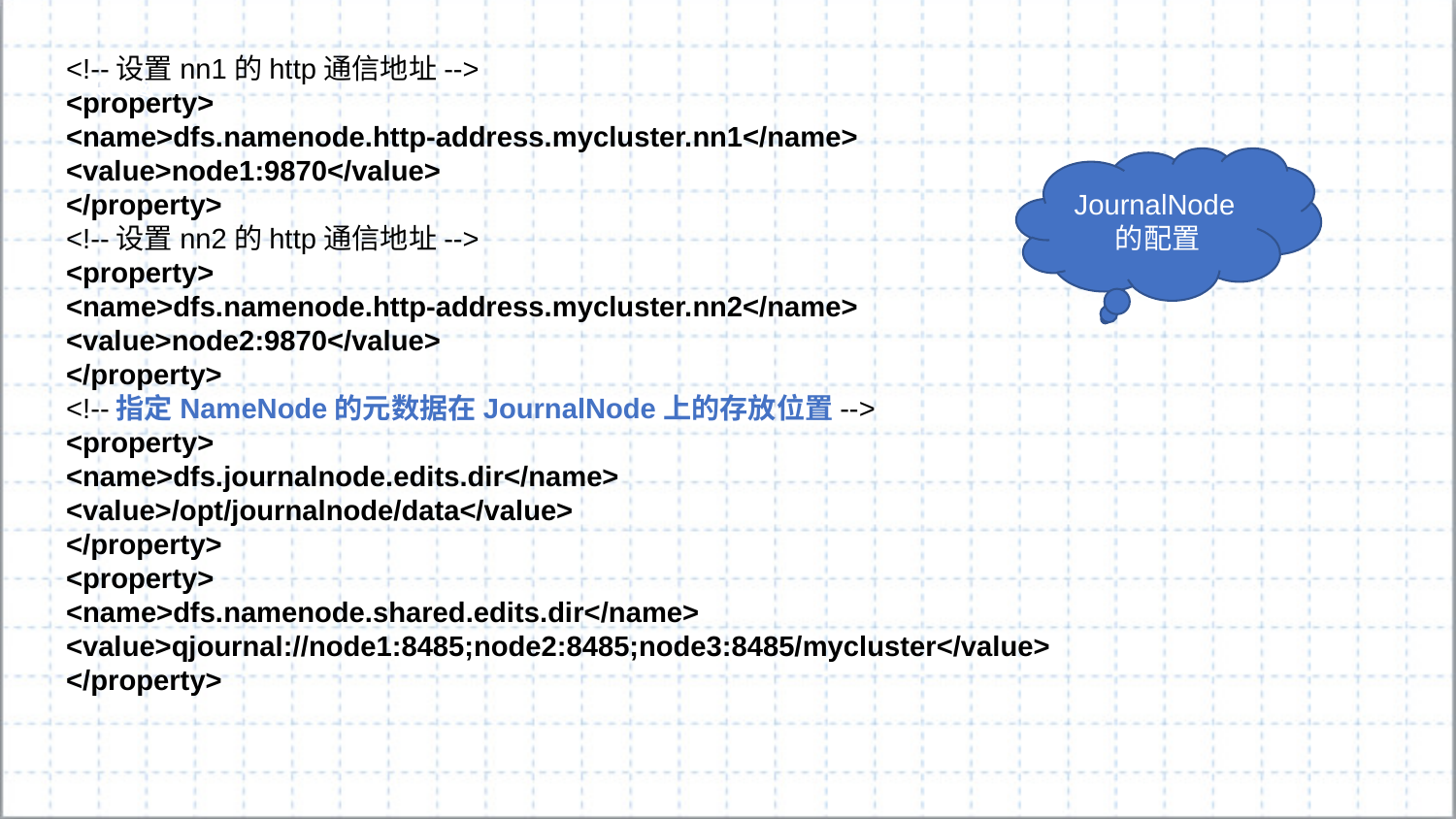

<!--设置nn1的http通信地址-->
<property>
<name>dfs.namenode.http-address.mycluster.nn1</name>
<value>node1:9870</value>
</property>
<!--设置nn2的http通信地址-->
<property>
<name>dfs.namenode.http-address.mycluster.nn2</name>
<value>node2:9870</value>
</property>
<!--指定NameNode的元数据在JournalNode上的存放位置-->
<property>
<name>dfs.journalnode.edits.dir</name>
<value>/opt/journalnode/data</value>
</property>
<property>
<name>dfs.namenode.shared.edits.dir</name>
<value>qjournal://node1:8485;node2:8485;node3:8485/mycluster</value>
</property>
JournalNode的配置